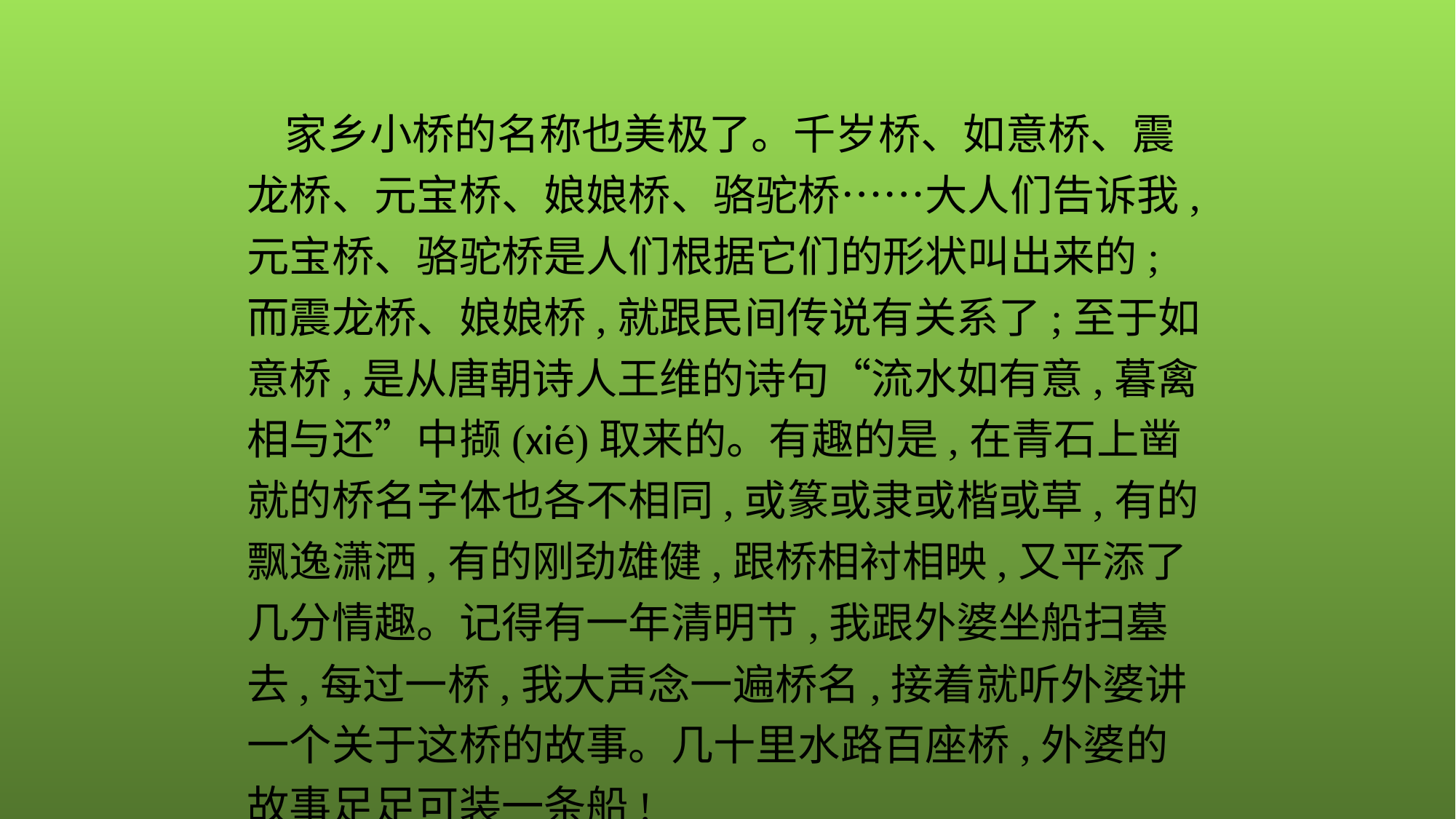

家乡小桥的名称也美极了。千岁桥、如意桥、震龙桥、元宝桥、娘娘桥、骆驼桥……大人们告诉我,元宝桥、骆驼桥是人们根据它们的形状叫出来的;而震龙桥、娘娘桥,就跟民间传说有关系了;至于如意桥,是从唐朝诗人王维的诗句“流水如有意,暮禽相与还”中撷(xié)取来的。有趣的是,在青石上凿就的桥名字体也各不相同,或篆或隶或楷或草,有的飘逸潇洒,有的刚劲雄健,跟桥相衬相映,又平添了几分情趣。记得有一年清明节,我跟外婆坐船扫墓去,每过一桥,我大声念一遍桥名,接着就听外婆讲一个关于这桥的故事。几十里水路百座桥,外婆的故事足足可装一条船!